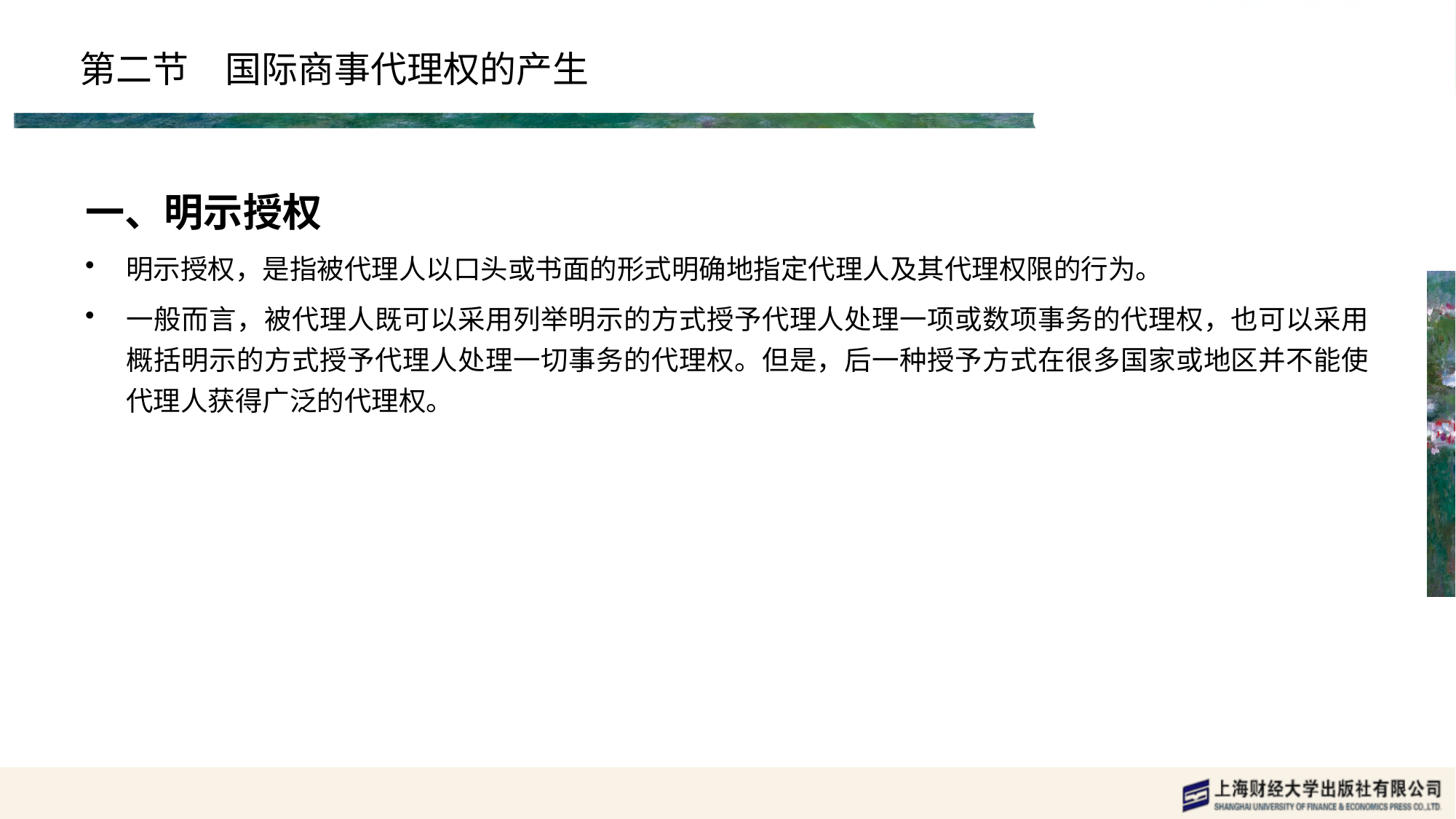

# 第二节　国际商事代理权的产生
一、明示授权
明示授权，是指被代理人以口头或书面的形式明确地指定代理人及其代理权限的行为。
一般而言，被代理人既可以采用列举明示的方式授予代理人处理一项或数项事务的代理权，也可以采用概括明示的方式授予代理人处理一切事务的代理权。但是，后一种授予方式在很多国家或地区并不能使代理人获得广泛的代理权。